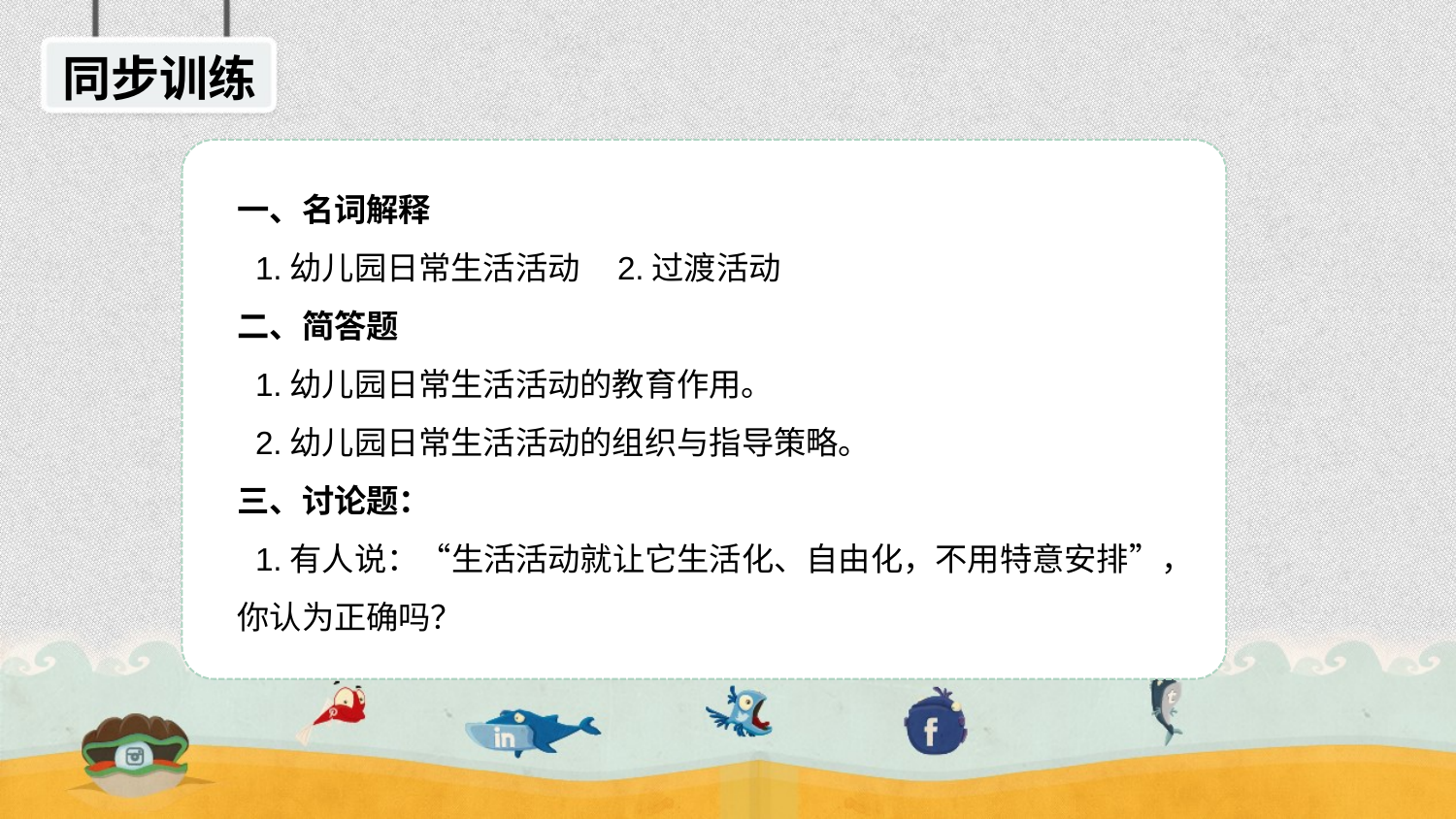

同步训练

一、名词解释
  1.幼儿园日常生活活动    2.过渡活动
二、简答题
  1.幼儿园日常生活活动的教育作用。
  2.幼儿园日常生活活动的组织与指导策略。
三、讨论题：
  1.有人说：“生活活动就让它生活化、自由化，不用特意安排”，你认为正确吗？